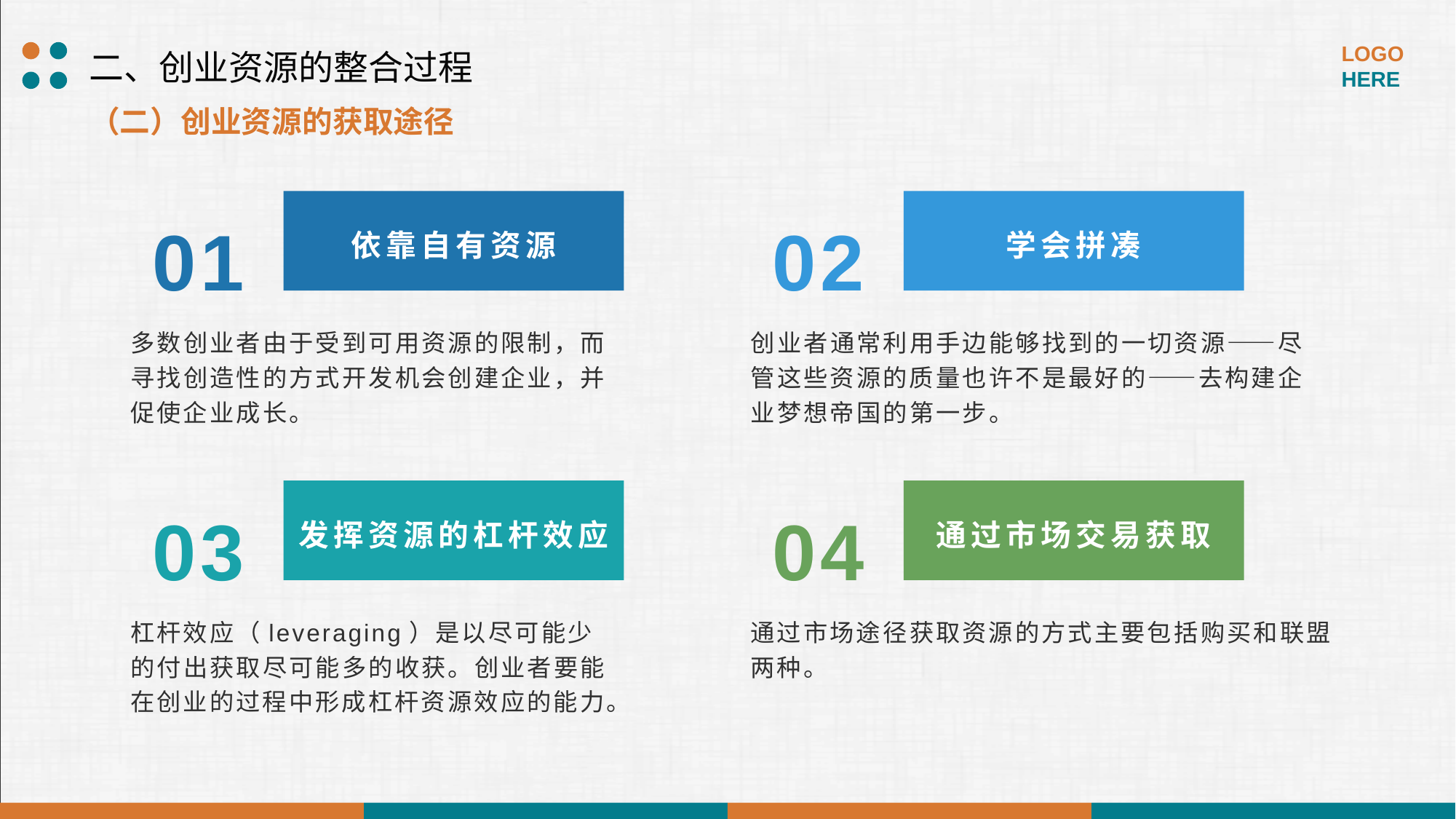

二、创业资源的整合过程
（二）创业资源的获取途径
01
02
依靠自有资源
学会拼凑
多数创业者由于受到可用资源的限制，而寻找创造性的方式开发机会创建企业，并促使企业成长。
创业者通常利用手边能够找到的一切资源——尽管这些资源的质量也许不是最好的——去构建企业梦想帝国的第一步。
03
04
发挥资源的杠杆效应
通过市场交易获取
通过市场途径获取资源的方式主要包括购买和联盟两种。

杠杆效应（leveraging）是以尽可能少的付出获取尽可能多的收获。创业者要能在创业的过程中形成杠杆资源效应的能力。